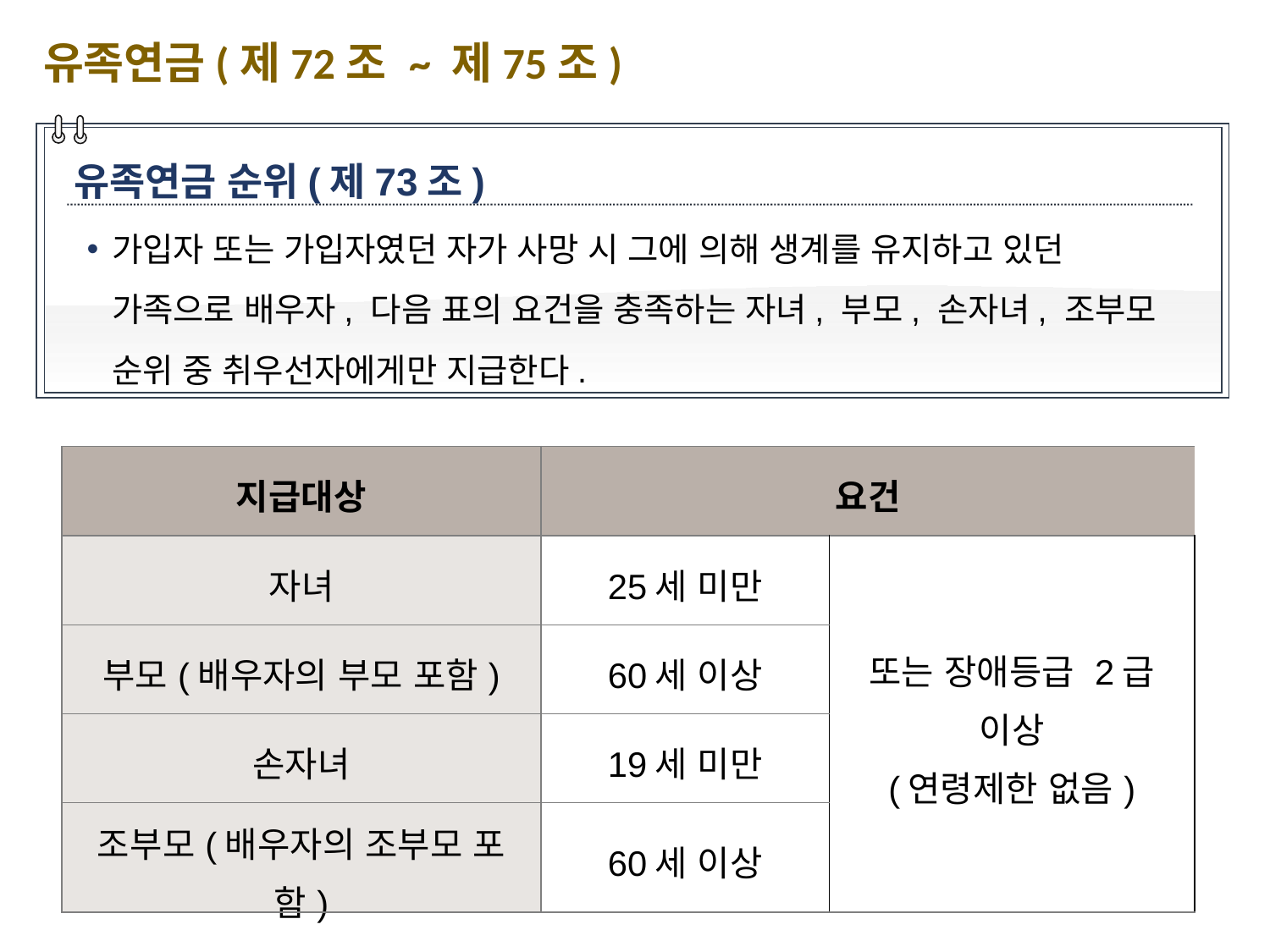

유족연금(제72조 ~ 제75조)

유족연금 순위(제73조)
가입자 또는 가입자였던 자가 사망 시 그에 의해 생계를 유지하고 있던 가족으로 배우자, 다음 표의 요건을 충족하는 자녀, 부모, 손자녀, 조부모 순위 중 취우선자에게만 지급한다.

| 지급대상 | 요건 |  |
| --- | --- | --- |
| 자녀 | 25세 미만 | 또는 장애등급 2급 이상 (연령제한 없음) |
| 부모(배우자의 부모 포함) | 60세 이상 |  |
| 손자녀 | 19세 미만 |  |
| 조부모(배우자의 조부모 포함) | 60세 이상 |  |